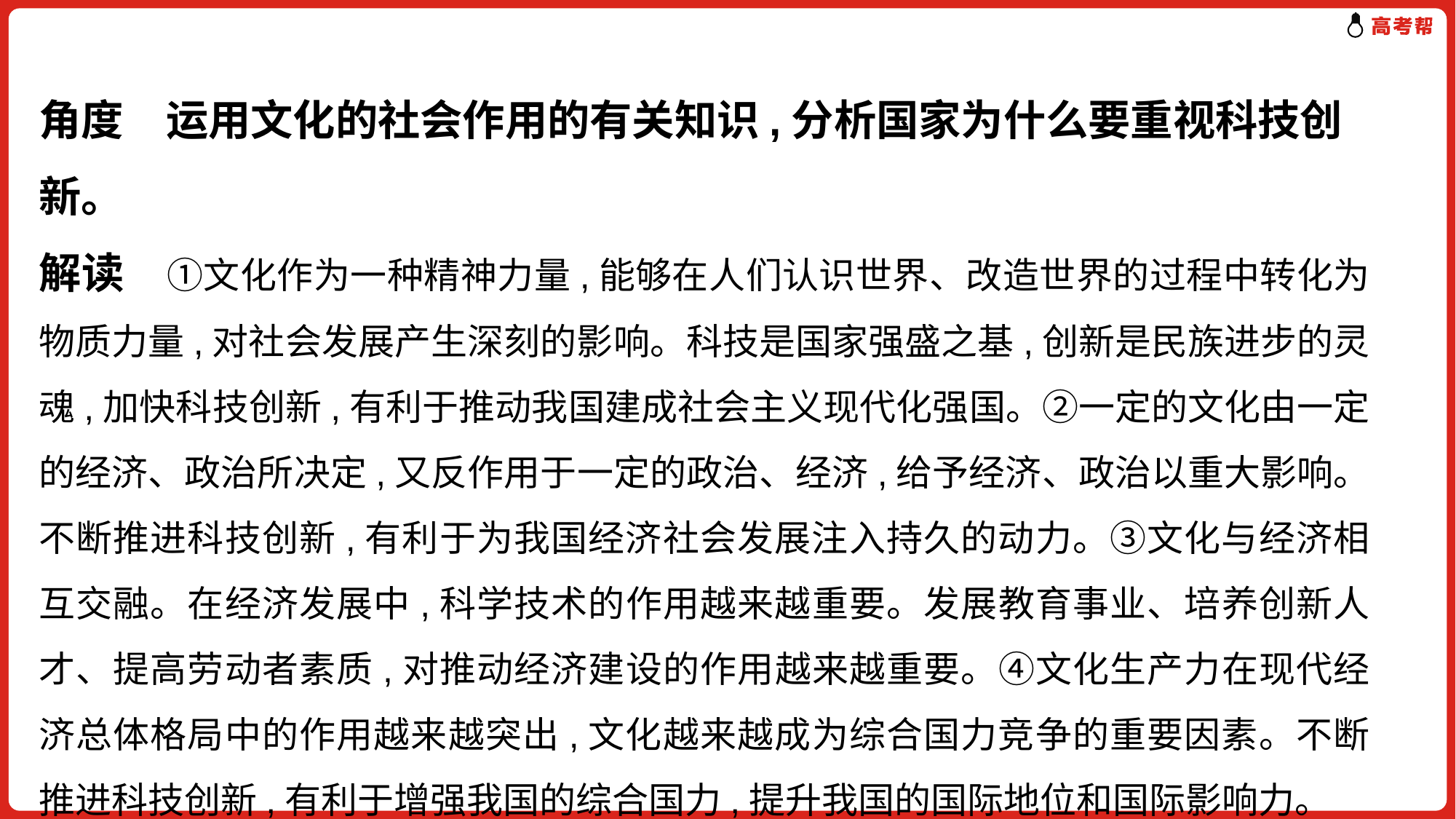

角度　运用文化的社会作用的有关知识,分析国家为什么要重视科技创新。
解读　①文化作为一种精神力量,能够在人们认识世界、改造世界的过程中转化为物质力量,对社会发展产生深刻的影响。科技是国家强盛之基,创新是民族进步的灵魂,加快科技创新,有利于推动我国建成社会主义现代化强国。②一定的文化由一定的经济、政治所决定,又反作用于一定的政治、经济,给予经济、政治以重大影响。不断推进科技创新,有利于为我国经济社会发展注入持久的动力。③文化与经济相互交融。在经济发展中,科学技术的作用越来越重要。发展教育事业、培养创新人才、提高劳动者素质,对推动经济建设的作用越来越重要。④文化生产力在现代经济总体格局中的作用越来越突出,文化越来越成为综合国力竞争的重要因素。不断推进科技创新,有利于增强我国的综合国力,提升我国的国际地位和国际影响力。